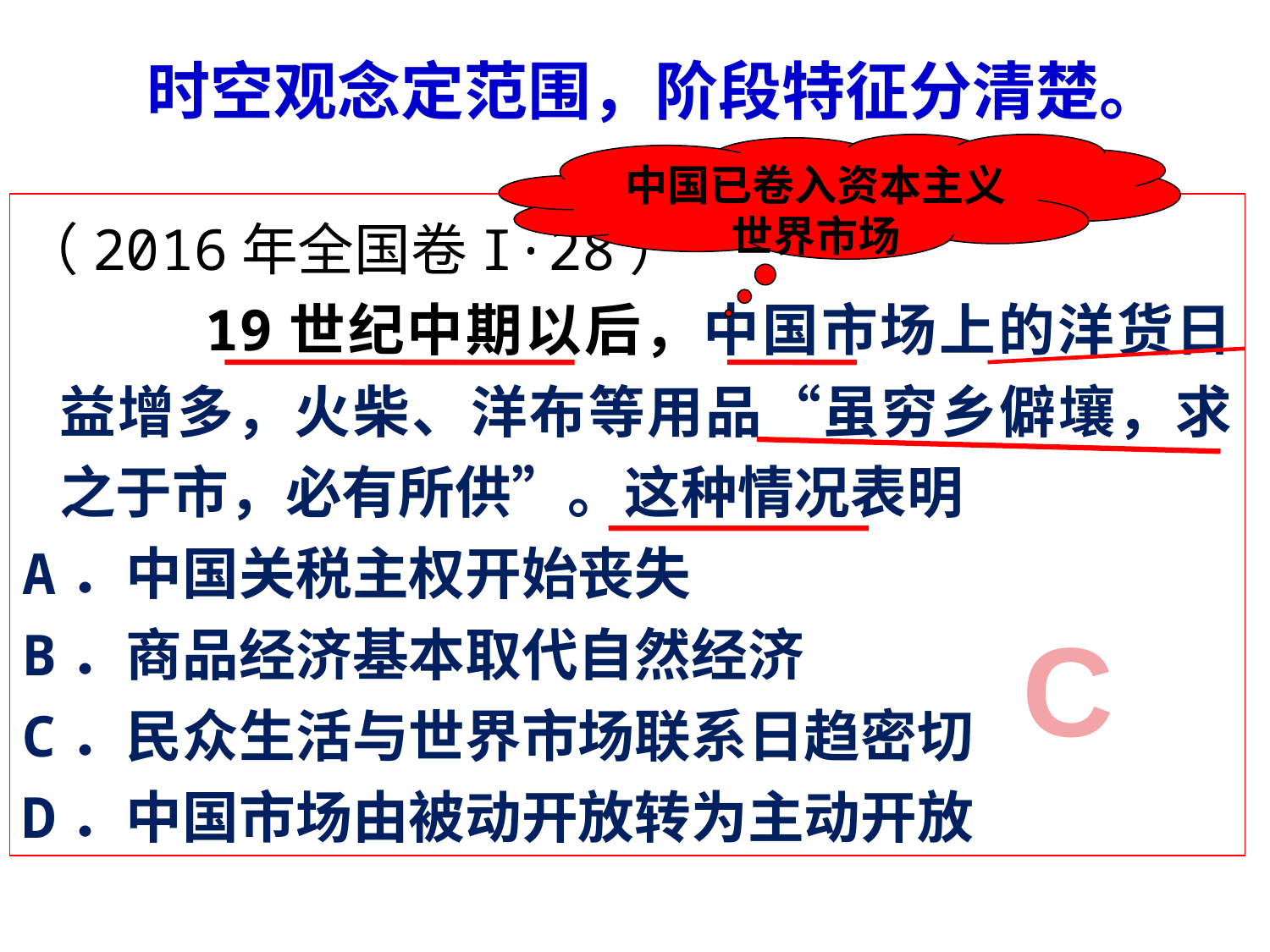

时空观念定范围，阶段特征分清楚。
中国已卷入资本主义世界市场
（2016年全国卷I∙28）
     19世纪中期以后，中国市场上的洋货日益增多，火柴、洋布等用品“虽穷乡僻壤，求之于市，必有所供”。这种情况表明
A．中国关税主权开始丧失
B．商品经济基本取代自然经济
C．民众生活与世界市场联系日趋密切
D．中国市场由被动开放转为主动开放

C